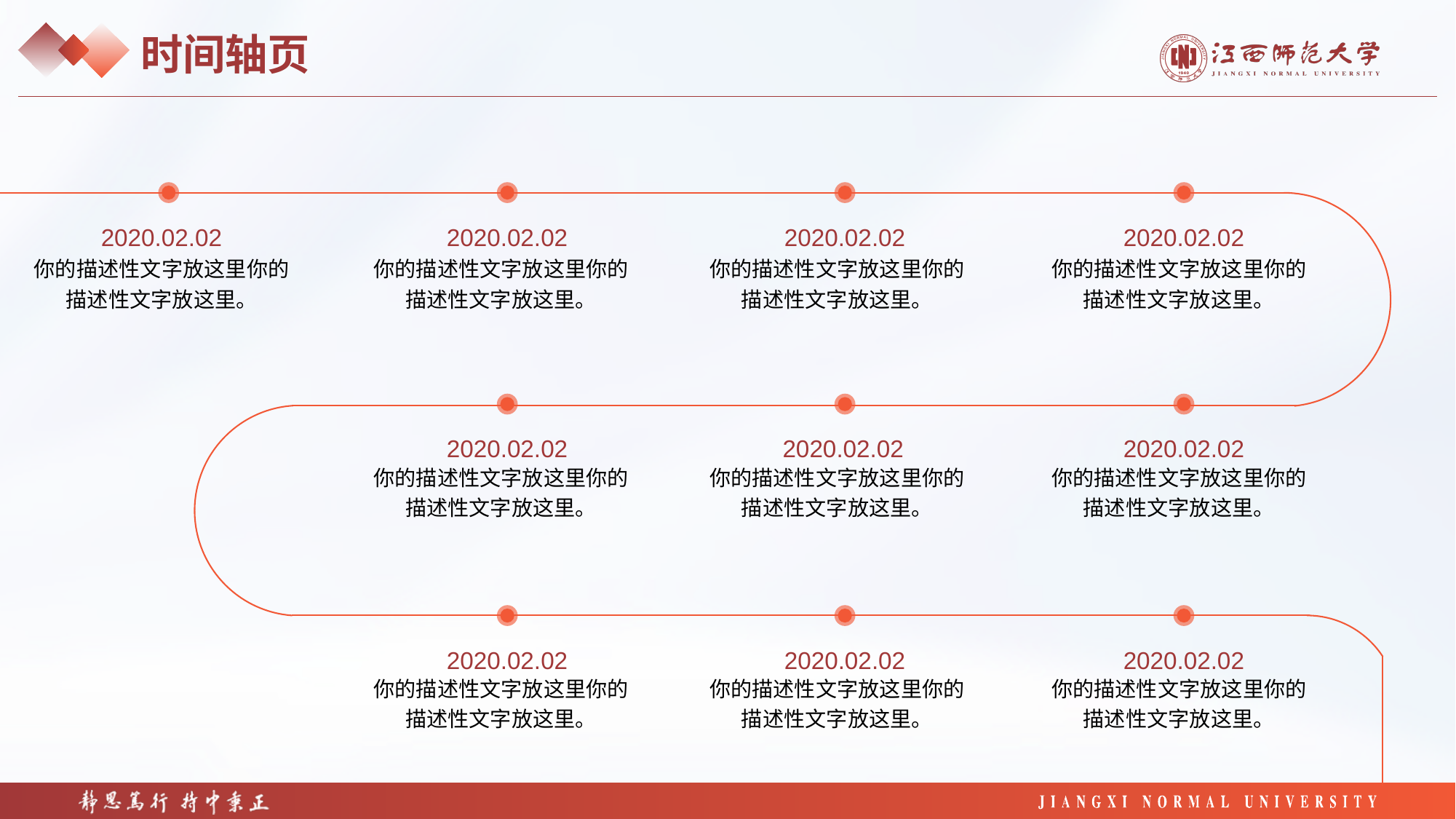

时间轴页

2020.02.02
2020.02.02
2020.02.02
2020.02.02
你的描述性文字放这里你的描述性文字放这里。
你的描述性文字放这里你的描述性文字放这里。
你的描述性文字放这里你的描述性文字放这里。
你的描述性文字放这里你的描述性文字放这里。

2020.02.02
2020.02.02
2020.02.02
你的描述性文字放这里你的描述性文字放这里。
你的描述性文字放这里你的描述性文字放这里。
你的描述性文字放这里你的描述性文字放这里。

2020.02.02
2020.02.02
2020.02.02
你的描述性文字放这里你的描述性文字放这里。
你的描述性文字放这里你的描述性文字放这里。
你的描述性文字放这里你的描述性文字放这里。